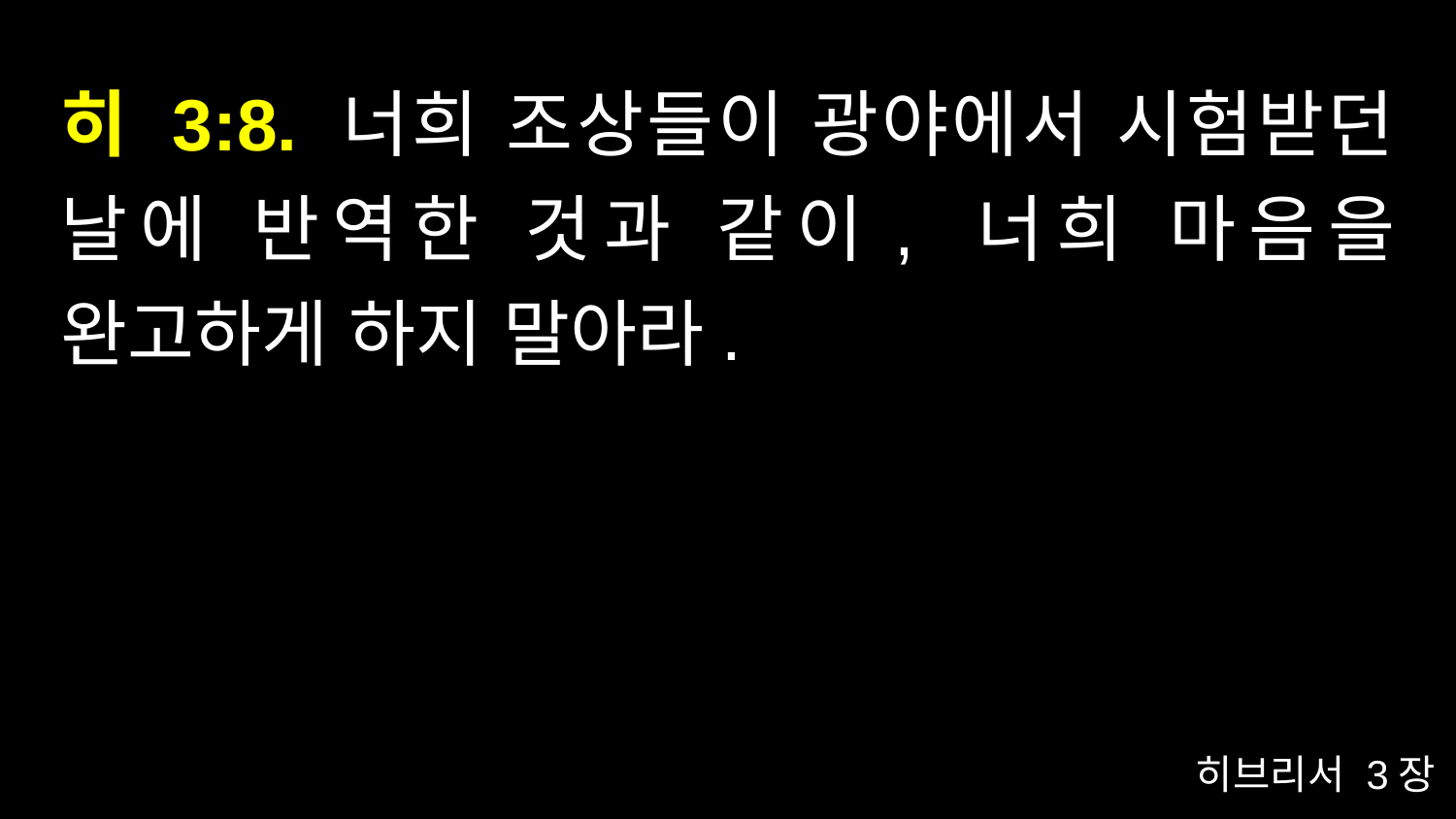

# 히 3:8. 너희 조상들이 광야에서 시험받던 날에 반역한 것과 같이, 너희 마음을 완고하게 하지 말아라.
히브리서 3장